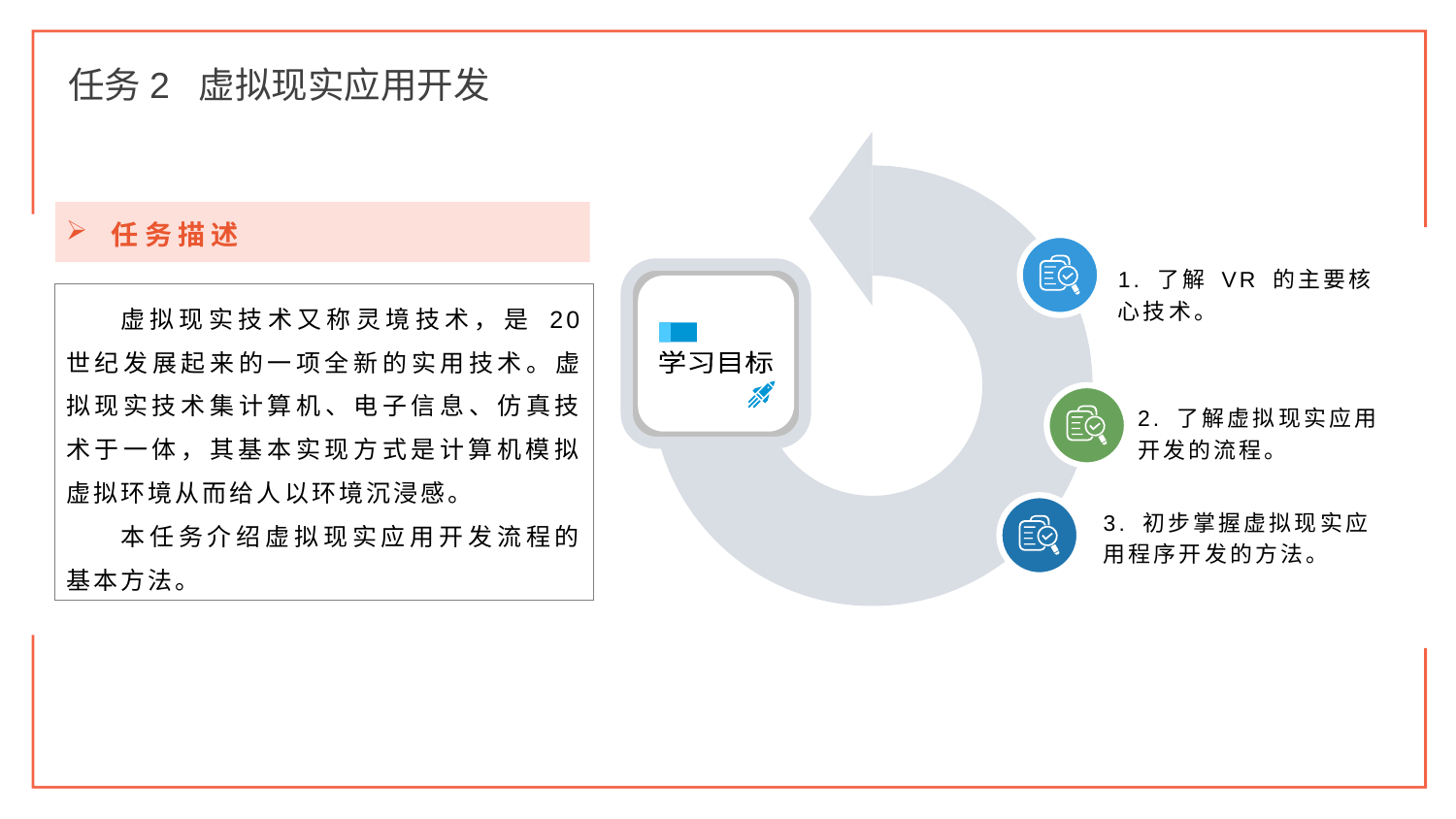

任务2  虚拟现实应用开发

1. 了解 VR 的主要核心技术。

学习目标

2. 了解虚拟现实应用开发的流程。

3. 初步掌握虚拟现实应用程序开发的方法。

任务描述
虚拟现实技术又称灵境技术，是 20 世纪发展起来的一项全新的实用技术。虚拟现实技术集计算机、电子信息、仿真技术于一体，其基本实现方式是计算机模拟虚拟环境从而给人以环境沉浸感。
本任务介绍虚拟现实应用开发流程的基本方法。